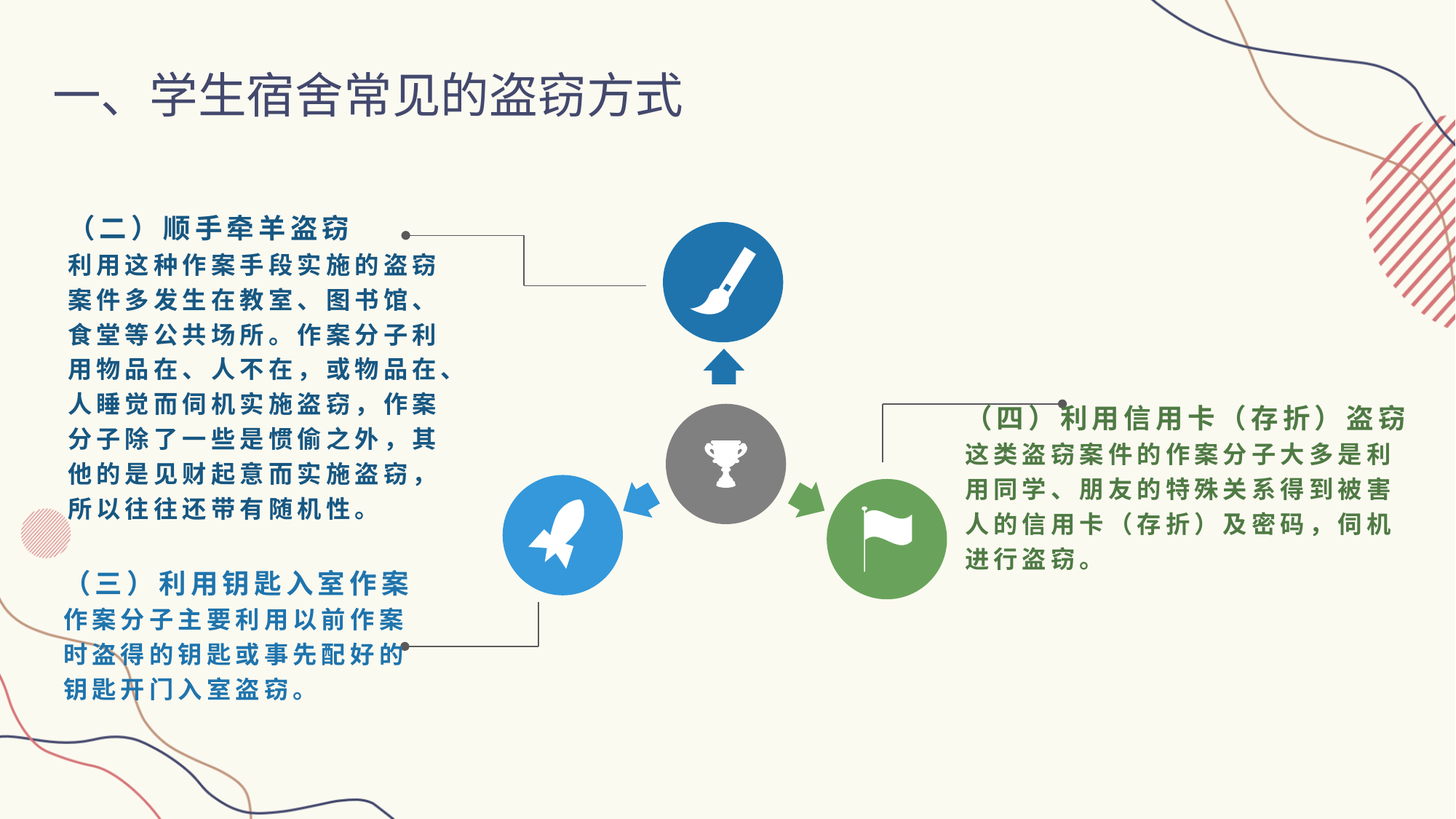

一、学生宿舍常见的盗窃方式
（二）顺手牵羊盗窃
利用这种作案手段实施的盗窃案件多发生在教室、图书馆、食堂等公共场所。作案分子利用物品在、人不在，或物品在、人睡觉而伺机实施盗窃，作案分子除了一些是惯偷之外，其他的是见财起意而实施盗窃，所以往往还带有随机性。

（四）利用信用卡（存折）盗窃
这类盗窃案件的作案分子大多是利用同学、朋友的特殊关系得到被害人的信用卡（存折）及密码，伺机进行盗窃。

（三）利用钥匙入室作案
作案分子主要利用以前作案时盗得的钥匙或事先配好的钥匙开门入室盗窃。